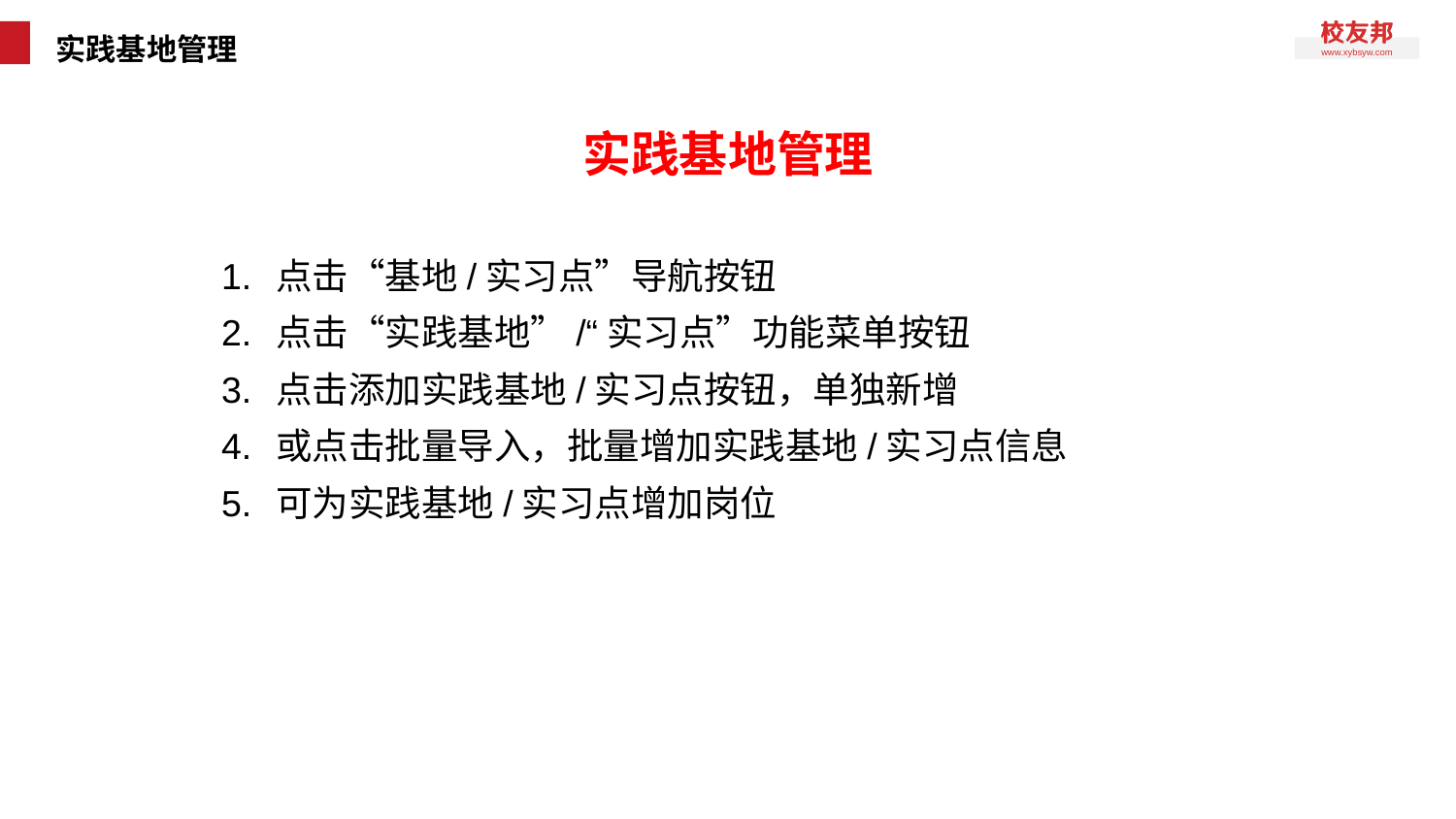

# 实践基地管理
实践基地管理

点击“基地/实习点”导航按钮
点击“实践基地”/“实习点”功能菜单按钮
点击添加实践基地/实习点按钮，单独新增
或点击批量导入，批量增加实践基地/实习点信息
可为实践基地/实习点增加岗位